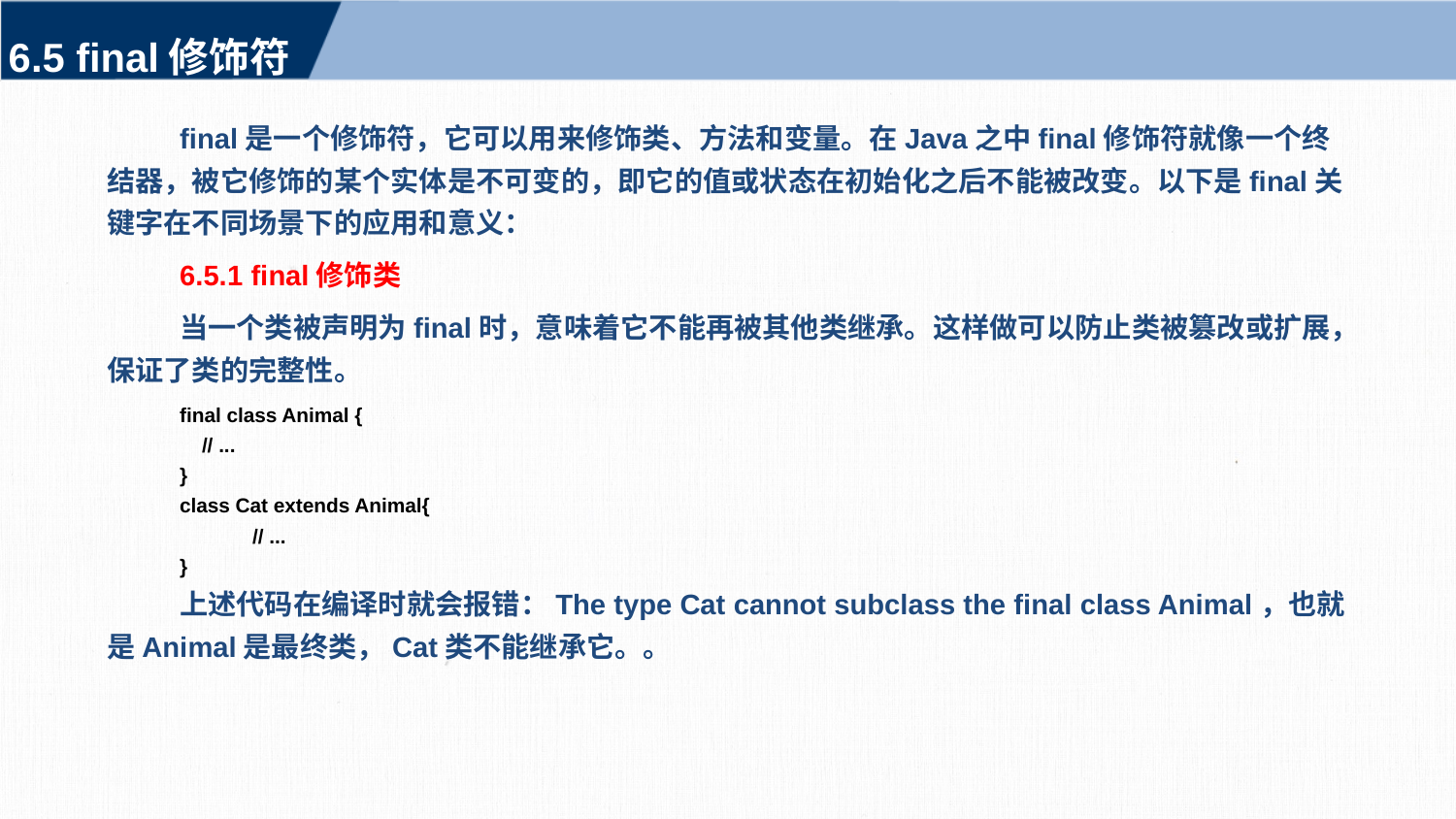

6.5 final修饰符

final是一个修饰符，它可以用来修饰类、方法和变量。在Java之中final修饰符就像一个终结器，被它修饰的某个实体是不可变的，即它的值或状态在初始化之后不能被改变。以下是final关键字在不同场景下的应用和意义：
6.5.1 final修饰类
当一个类被声明为final时，意味着它不能再被其他类继承。这样做可以防止类被篡改或扩展，保证了类的完整性。
final class Animal {
    // ...
}
class Cat extends Animal{
	// ...
}
上述代码在编译时就会报错：The type Cat cannot subclass the final class Animal，也就是Animal是最终类，Cat类不能继承它。。